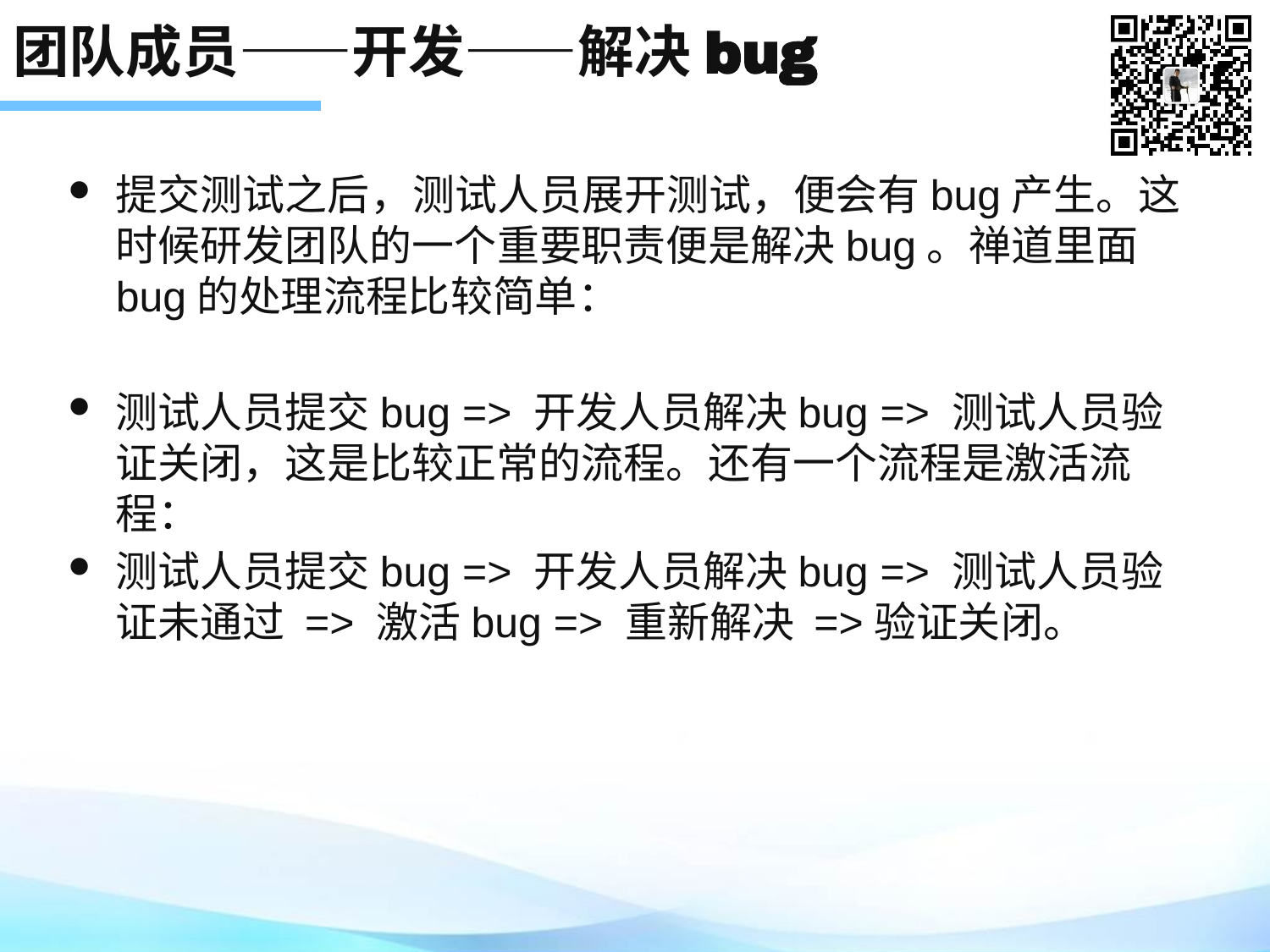

# 团队成员——开发——解决bug
提交测试之后，测试人员展开测试，便会有bug产生。这时候研发团队的一个重要职责便是解决bug。禅道里面bug的处理流程比较简单：

测试人员提交bug => 开发人员解决bug => 测试人员验证关闭，这是比较正常的流程。还有一个流程是激活流程：
测试人员提交bug => 开发人员解决bug => 测试人员验证未通过 => 激活bug => 重新解决 =>验证关闭。